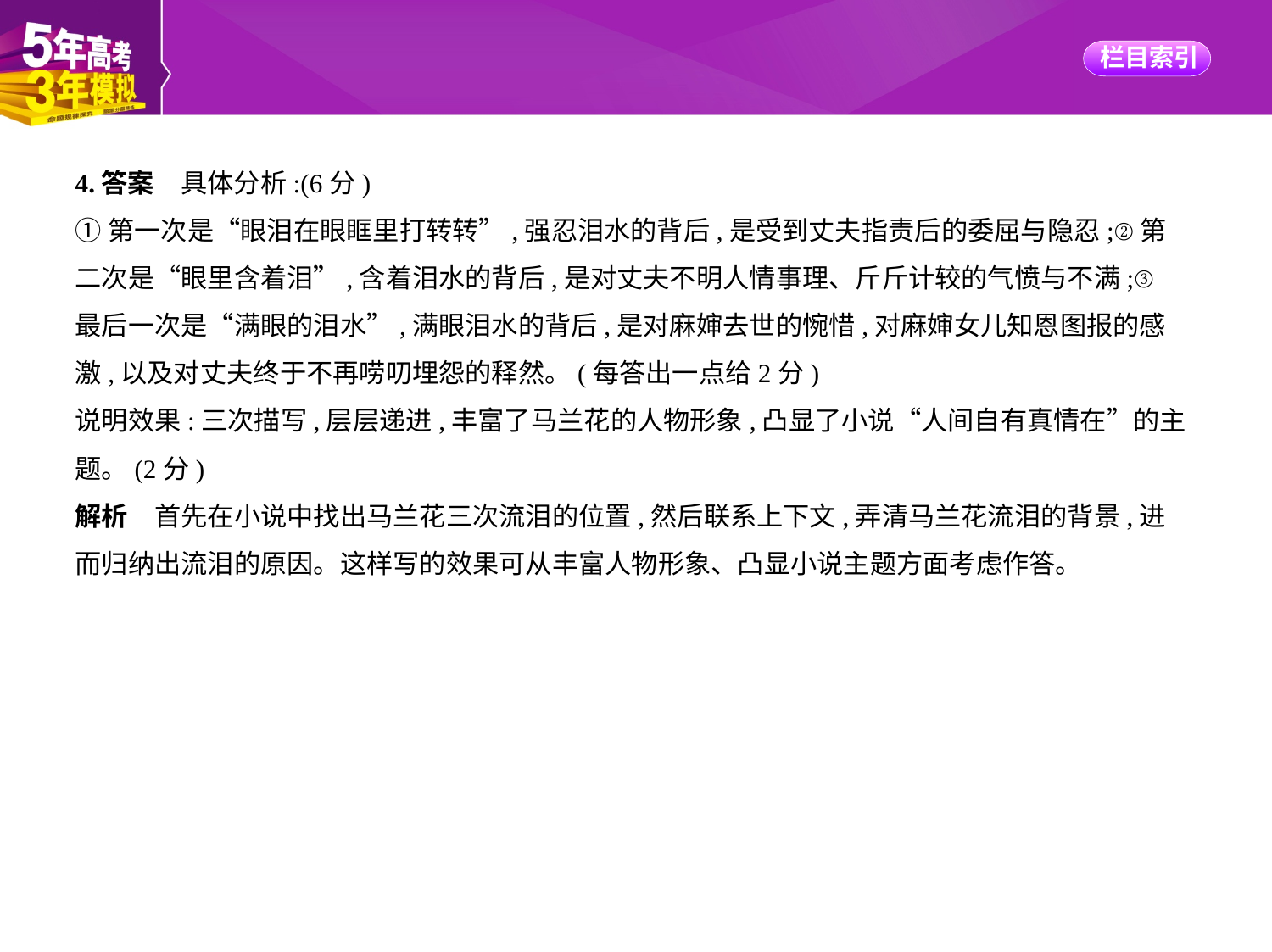

4.答案　具体分析:(6分)
①第一次是“眼泪在眼眶里打转转”,强忍泪水的背后,是受到丈夫指责后的委屈与隐忍;②第
二次是“眼里含着泪”,含着泪水的背后,是对丈夫不明人情事理、斤斤计较的气愤与不满;③
最后一次是“满眼的泪水”,满眼泪水的背后,是对麻婶去世的惋惜,对麻婶女儿知恩图报的感
激,以及对丈夫终于不再唠叨埋怨的释然。(每答出一点给2分)
说明效果:三次描写,层层递进,丰富了马兰花的人物形象,凸显了小说“人间自有真情在”的主
题。(2分)
解析　首先在小说中找出马兰花三次流泪的位置,然后联系上下文,弄清马兰花流泪的背景,进
而归纳出流泪的原因。这样写的效果可从丰富人物形象、凸显小说主题方面考虑作答。